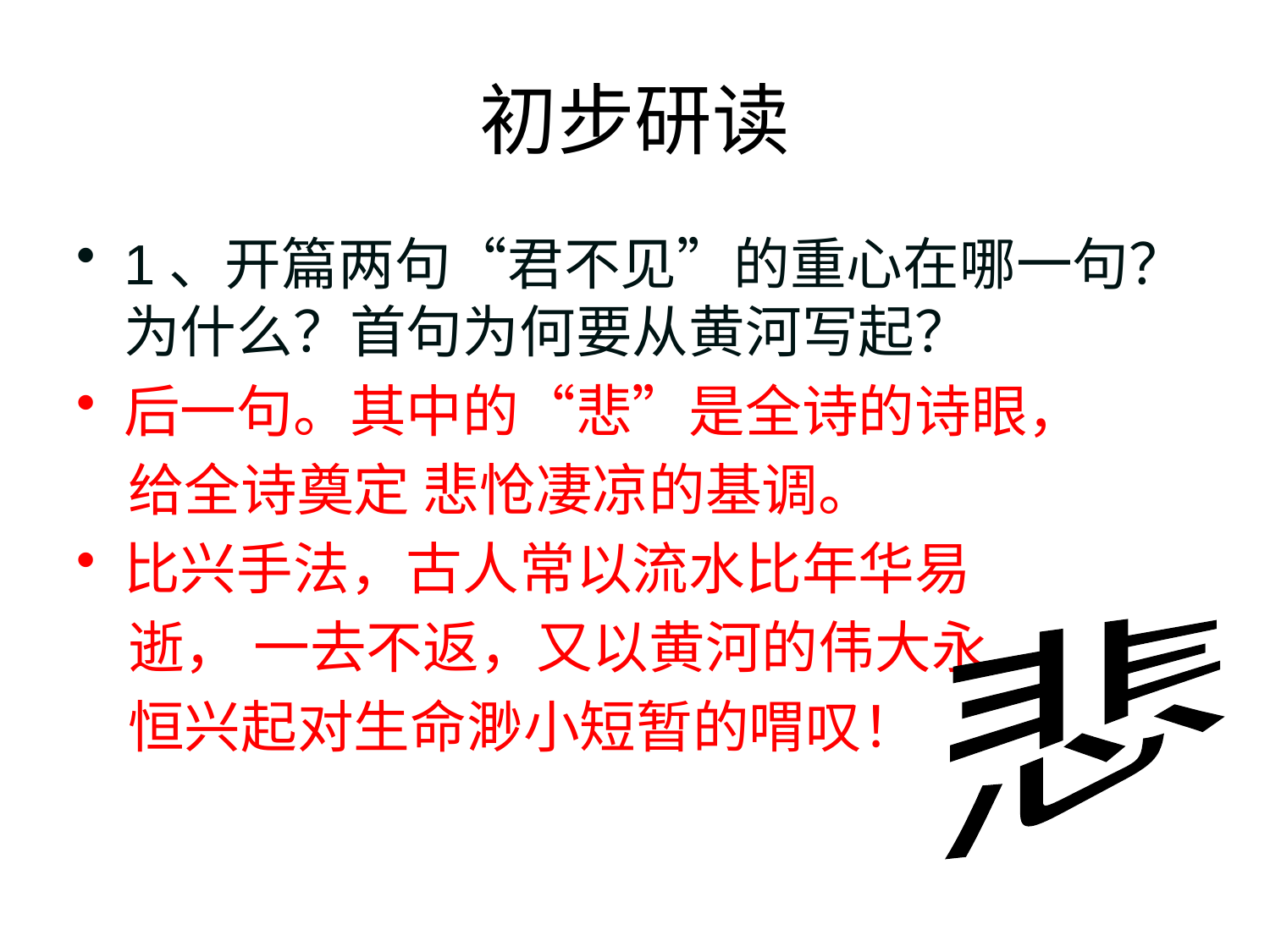

# 初步研读
1、开篇两句“君不见”的重心在哪一句？为什么？首句为何要从黄河写起？
后一句。其中的“悲”是全诗的诗眼，
   给全诗奠定 悲怆凄凉的基调。
比兴手法，古人常以流水比年华易
   逝， 一去不返，又以黄河的伟大永
   恒兴起对生命渺小短暂的喟叹！
悲